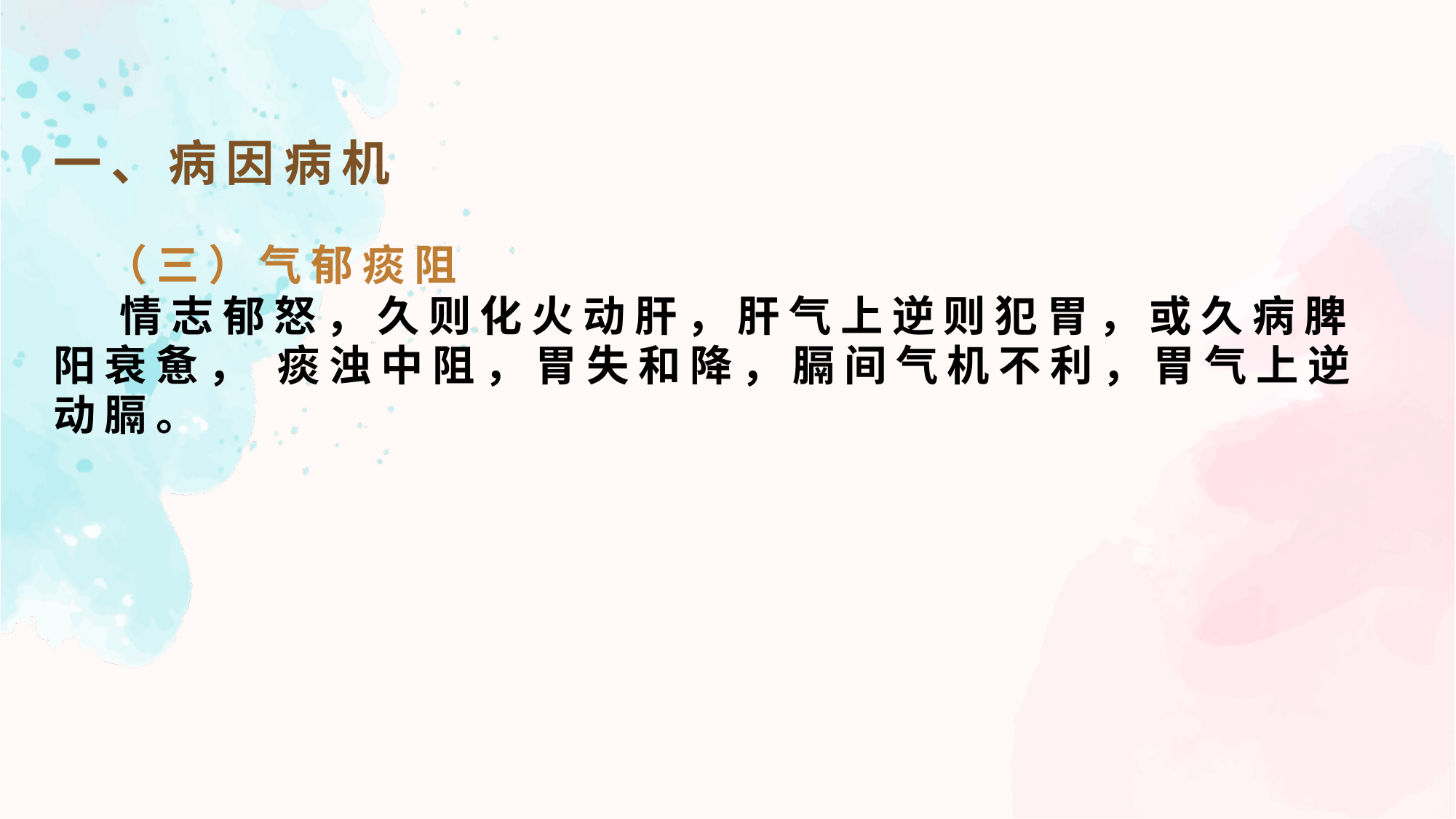

一、病因病机

  （三）气郁痰阻
   情志郁怒，久则化火动肝，肝气上逆则犯胃，或久病脾阳衰惫， 痰浊中阻，胃失和降，膈间气机不利，胃气上逆动膈。